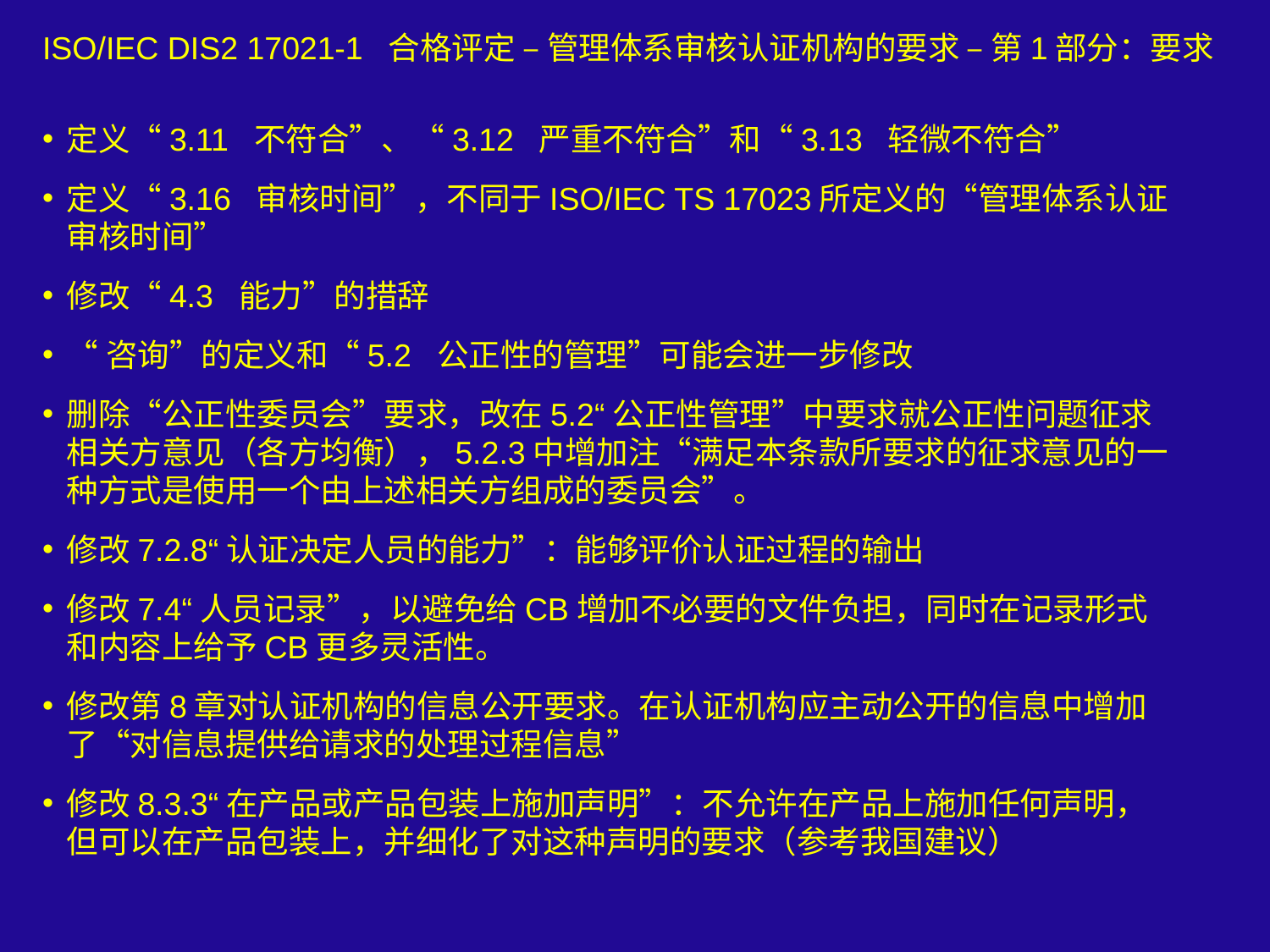

ISO/IEC DIS2 17021-1  合格评定 – 管理体系审核认证机构的要求 – 第1部分：要求
定义“3.11  不符合”、“3.12  严重不符合”和“3.13  轻微不符合”
定义“3.16  审核时间”，不同于ISO/IEC TS 17023所定义的“管理体系认证审核时间”
修改“4.3  能力”的措辞
“咨询”的定义和“5.2  公正性的管理”可能会进一步修改
删除“公正性委员会”要求，改在5.2“公正性管理”中要求就公正性问题征求相关方意见（各方均衡），5.2.3中增加注“满足本条款所要求的征求意见的一种方式是使用一个由上述相关方组成的委员会”。
修改7.2.8“认证决定人员的能力”：能够评价认证过程的输出
修改7.4“人员记录”，以避免给CB增加不必要的文件负担，同时在记录形式和内容上给予CB更多灵活性。
修改第8章对认证机构的信息公开要求。在认证机构应主动公开的信息中增加了“对信息提供给请求的处理过程信息”
修改8.3.3“在产品或产品包装上施加声明”：不允许在产品上施加任何声明，但可以在产品包装上，并细化了对这种声明的要求（参考我国建议）